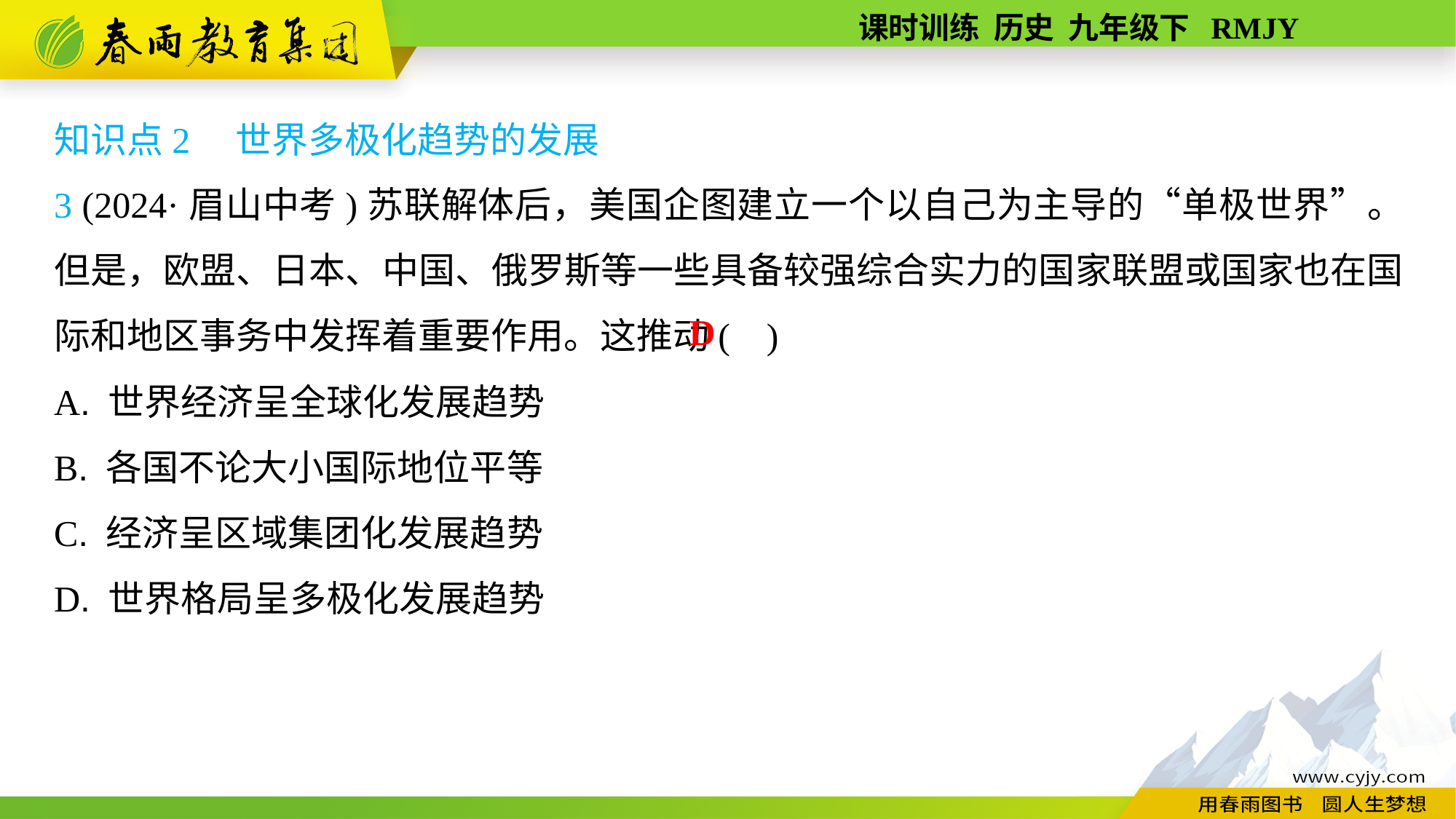

知识点2　世界多极化趋势的发展
3 (2024·眉山中考)苏联解体后，美国企图建立一个以自己为主导的“单极世界”。但是，欧盟、日本、中国、俄罗斯等一些具备较强综合实力的国家联盟或国家也在国际和地区事务中发挥着重要作用。这推动(    )
A. 世界经济呈全球化发展趋势
B. 各国不论大小国际地位平等
C. 经济呈区域集团化发展趋势
D. 世界格局呈多极化发展趋势
D